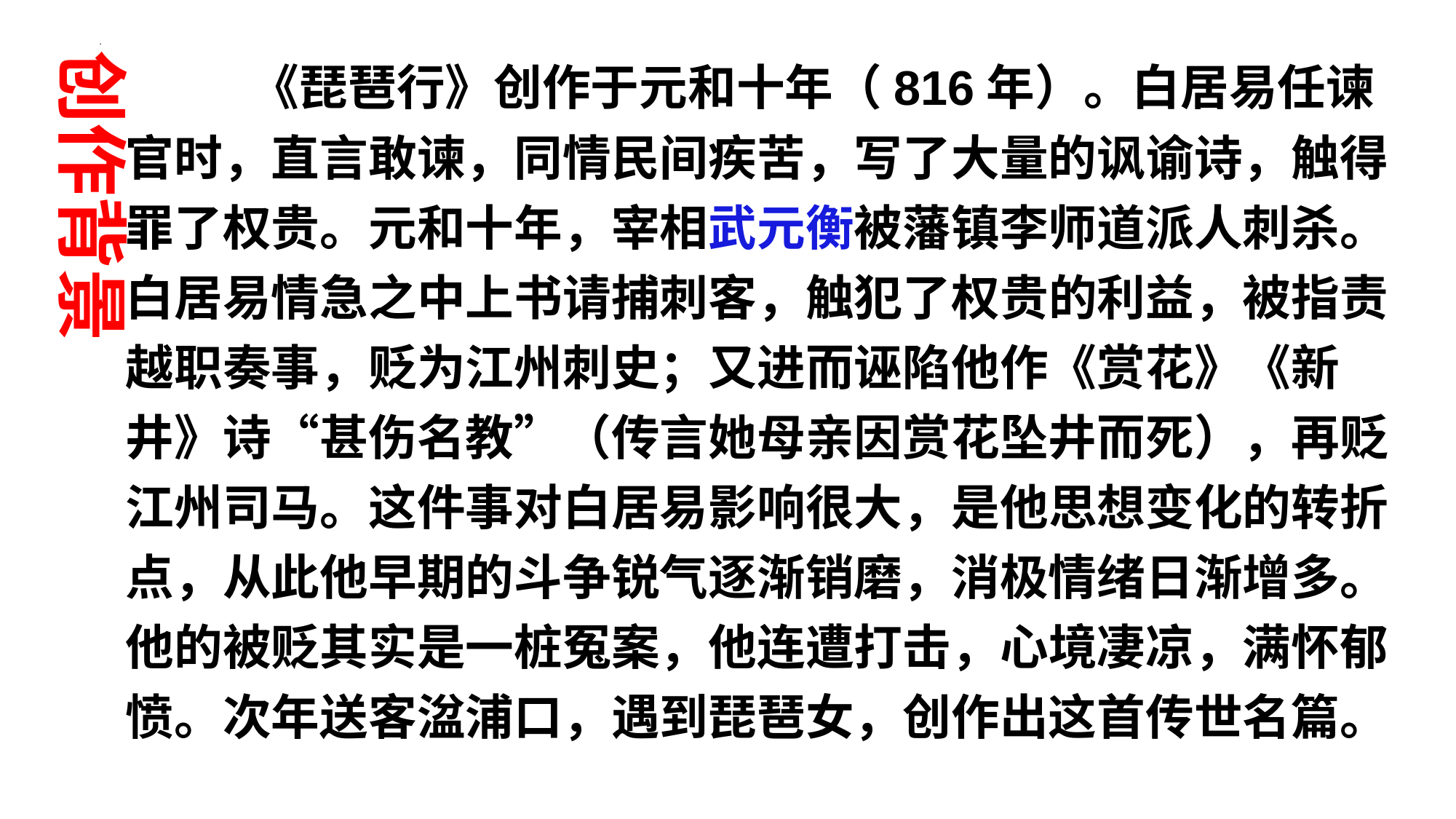

创作背景
           《琵琶行》创作于元和十年（816年）。白居易任谏官时，直言敢谏，同情民间疾苦，写了大量的讽谕诗，触得罪了权贵。元和十年，宰相武元衡被藩镇李师道派人刺杀。白居易情急之中上书请捕刺客，触犯了权贵的利益，被指责越职奏事，贬为江州刺史；又进而诬陷他作《赏花》《新井》诗“甚伤名教”（传言她母亲因赏花坠井而死），再贬江州司马。这件事对白居易影响很大，是他思想变化的转折点，从此他早期的斗争锐气逐渐销磨，消极情绪日渐增多。他的被贬其实是一桩冤案，他连遭打击，心境凄凉，满怀郁愤。次年送客湓浦口，遇到琵琶女，创作出这首传世名篇。